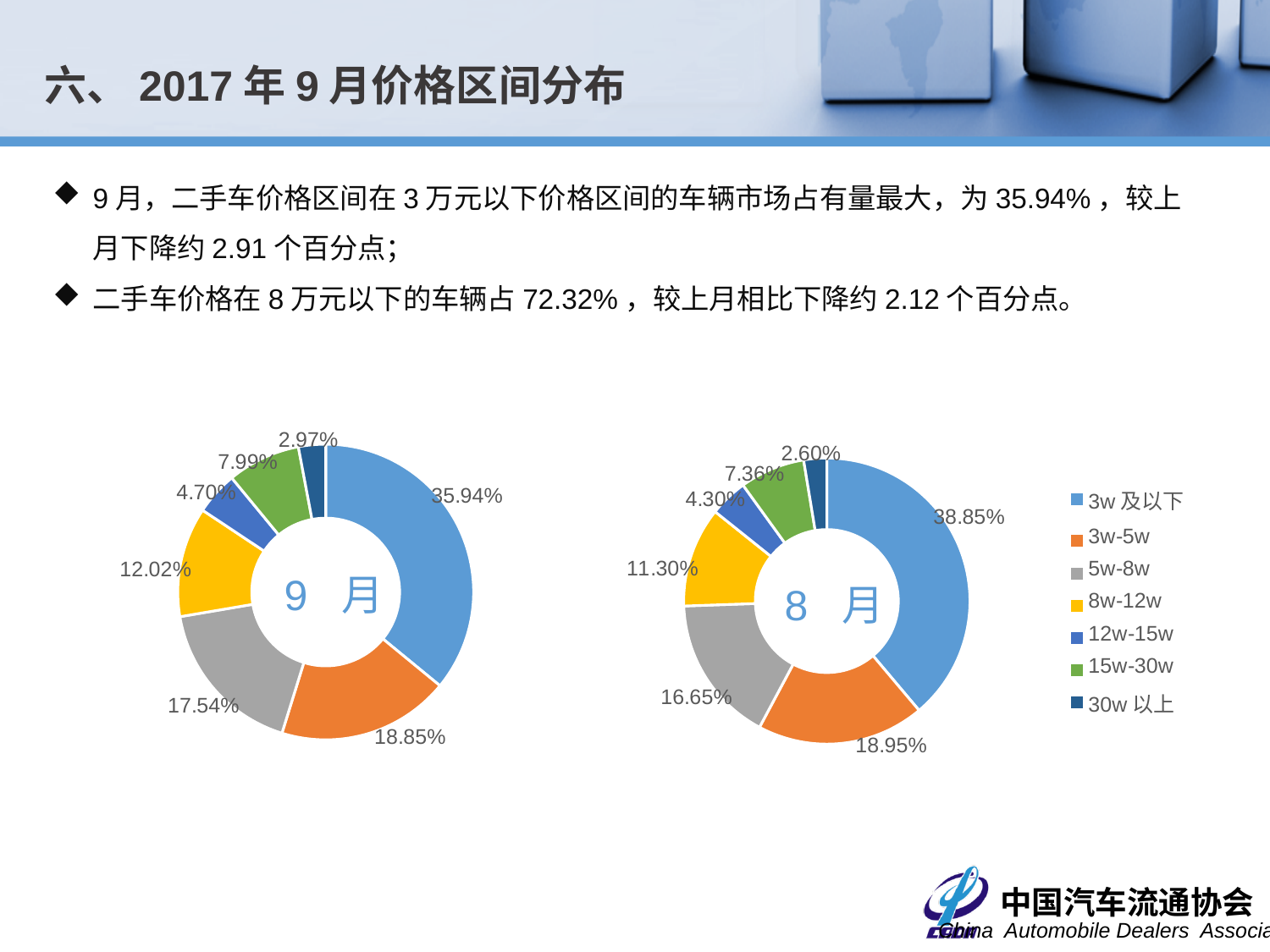

六、2017年9月价格区间分布
9月，二手车价格区间在3万元以下价格区间的车辆市场占有量最大，为35.94%，较上月下降约2.91个百分点；
二手车价格在8万元以下的车辆占72.32%，较上月相比下降约2.12个百分点。

### Chart

| Category | 比例 |
|---|---|
| 3w及以下 | 0.35935166808430236 |
| 3w-5w | 0.18847934977790395 |
| 5w-8w | 0.1754087515357718 |
| 8w-12w | 0.12015877516302807 |
| 12w-15w | 0.047008789339381914 |
| 15w-30w | 0.07988847934977791 |
| 30w以上 | 0.029704186749834598 |

### Chart

| Category | 比例 |
|---|---|
| 3w及以下 | 0.38847054463368225 |
| 3w-5w | 0.1895015245700039 |
| 5w-8w | 0.16648978285406252 |
| 8w-12w | 0.11295294890584723 |
| 12w-15w | 0.04295749734674287 |
| 15w-30w | 0.0736426273142299 |
| 30w以上 | 0.02598507437543168 |